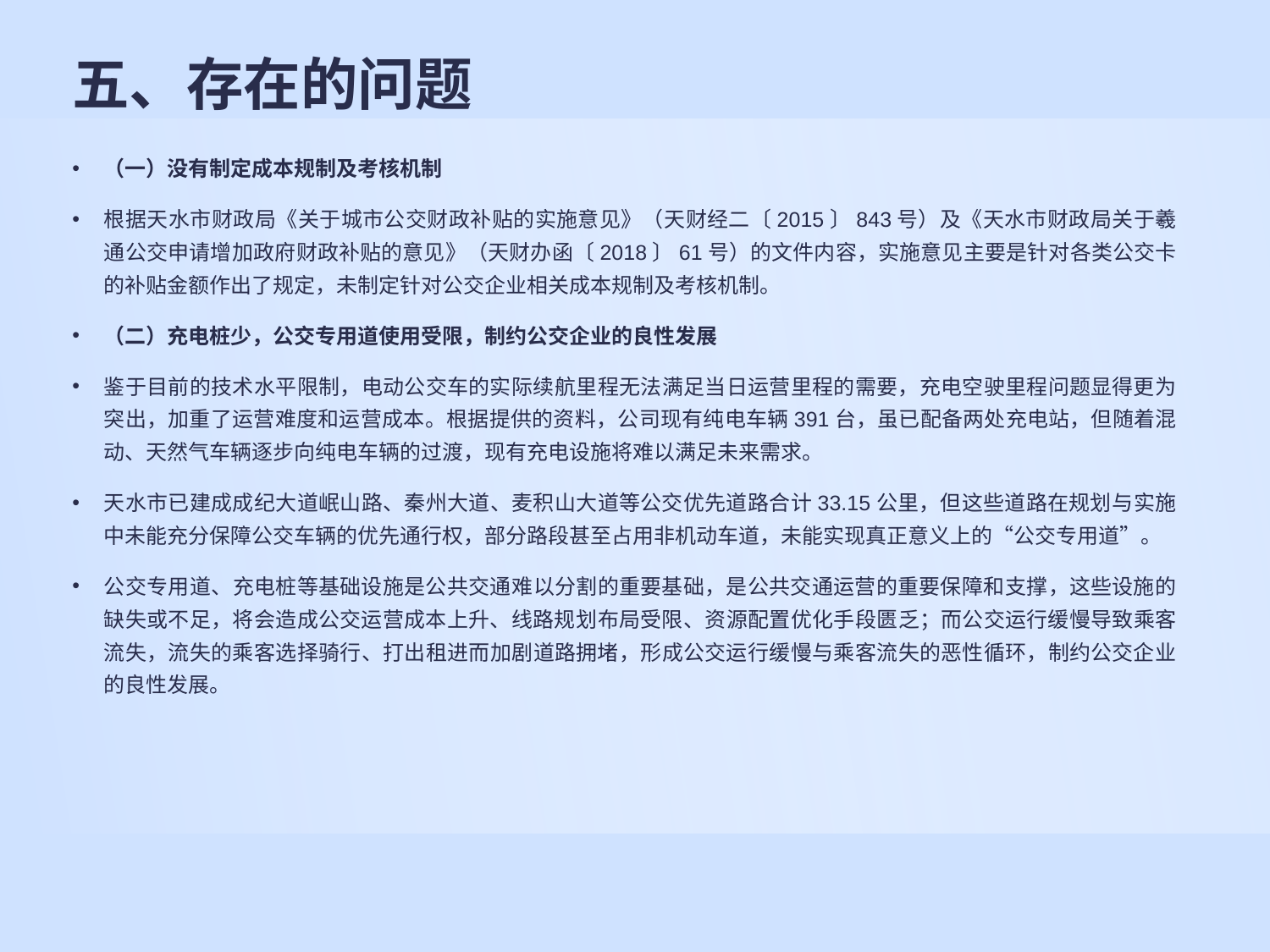

# 五、存在的问题
（一）没有制定成本规制及考核机制
根据天水市财政局《关于城市公交财政补贴的实施意见》（天财经二〔2015〕843号）及《天水市财政局关于羲通公交申请增加政府财政补贴的意见》（天财办函〔2018〕61号）的文件内容，实施意见主要是针对各类公交卡的补贴金额作出了规定，未制定针对公交企业相关成本规制及考核机制。
（二）充电桩少，公交专用道使用受限，制约公交企业的良性发展
鉴于目前的技术水平限制，电动公交车的实际续航里程无法满足当日运营里程的需要，充电空驶里程问题显得更为突出，加重了运营难度和运营成本。根据提供的资料，公司现有纯电车辆391台，虽已配备两处充电站，但随着混动、天然气车辆逐步向纯电车辆的过渡，现有充电设施将难以满足未来需求。
天水市已建成成纪大道岷山路、秦州大道、麦积山大道等公交优先道路合计33.15公里，但这些道路在规划与实施中未能充分保障公交车辆的优先通行权，部分路段甚至占用非机动车道，未能实现真正意义上的“公交专用道”。
公交专用道、充电桩等基础设施是公共交通难以分割的重要基础，是公共交通运营的重要保障和支撑，这些设施的缺失或不足，将会造成公交运营成本上升、线路规划布局受限、资源配置优化手段匮乏；而公交运行缓慢导致乘客流失，流失的乘客选择骑行、打出租进而加剧道路拥堵，形成公交运行缓慢与乘客流失的恶性循环，制约公交企业的良性发展。